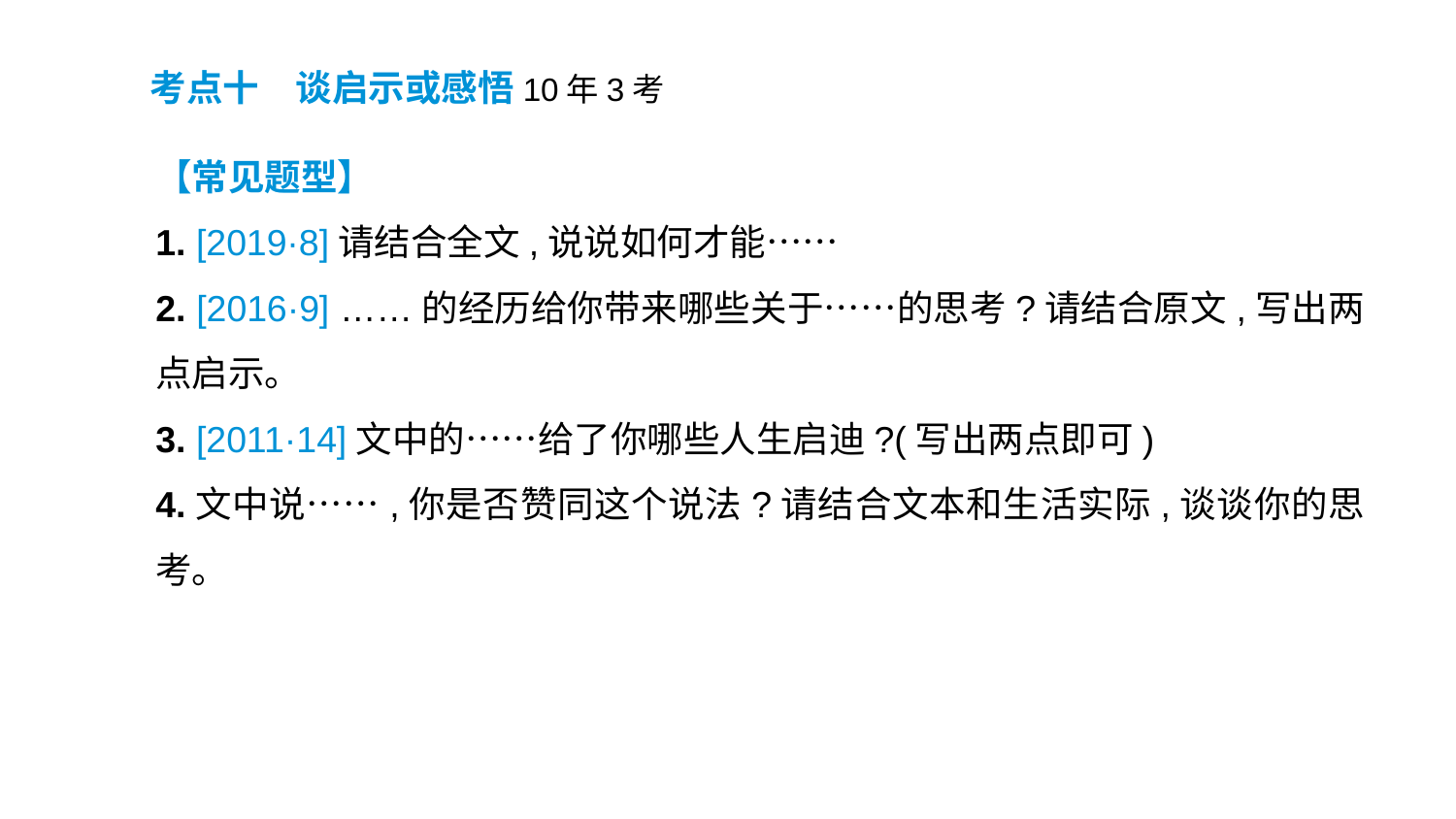

考点十　谈启示或感悟10年3考
【常见题型】
1. [2019·8]请结合全文,说说如何才能……
2. [2016·9] ……的经历给你带来哪些关于……的思考?请结合原文,写出两点启示。
3. [2011·14]文中的……给了你哪些人生启迪?(写出两点即可)
4.文中说……,你是否赞同这个说法?请结合文本和生活实际,谈谈你的思考。